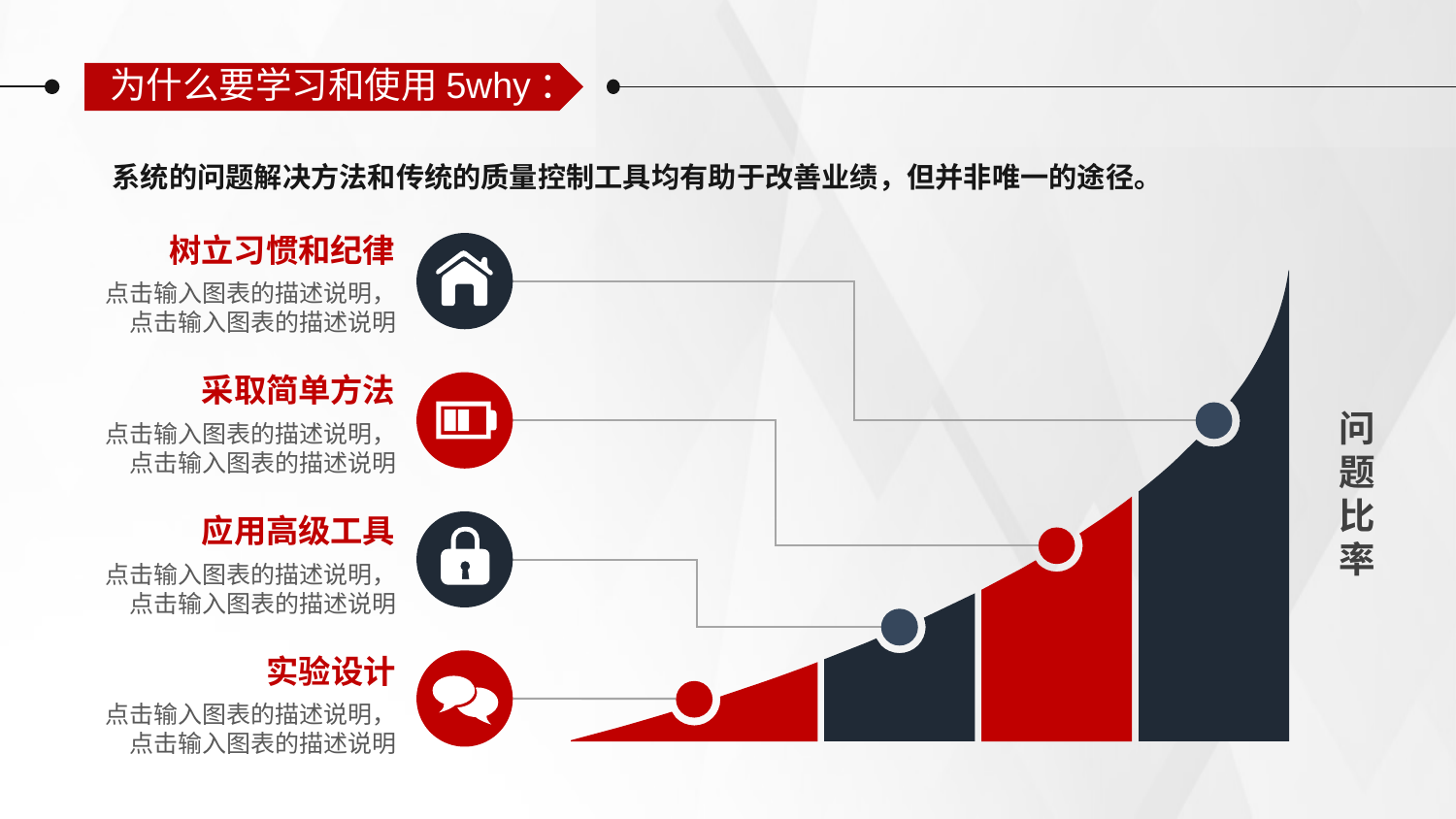

为什么要学习和使用5why：

 系统的问题解决方法和传统的质量控制工具均有助于改善业绩，但并非唯一的途径。
树立习惯和纪律

点击输入图表的描述说明，点击输入图表的描述说明
采取简单方法

点击输入图表的描述说明，点击输入图表的描述说明

应用高级工具

点击输入图表的描述说明，点击输入图表的描述说明

实验设计

点击输入图表的描述说明，点击输入图表的描述说明
问
题
比
率